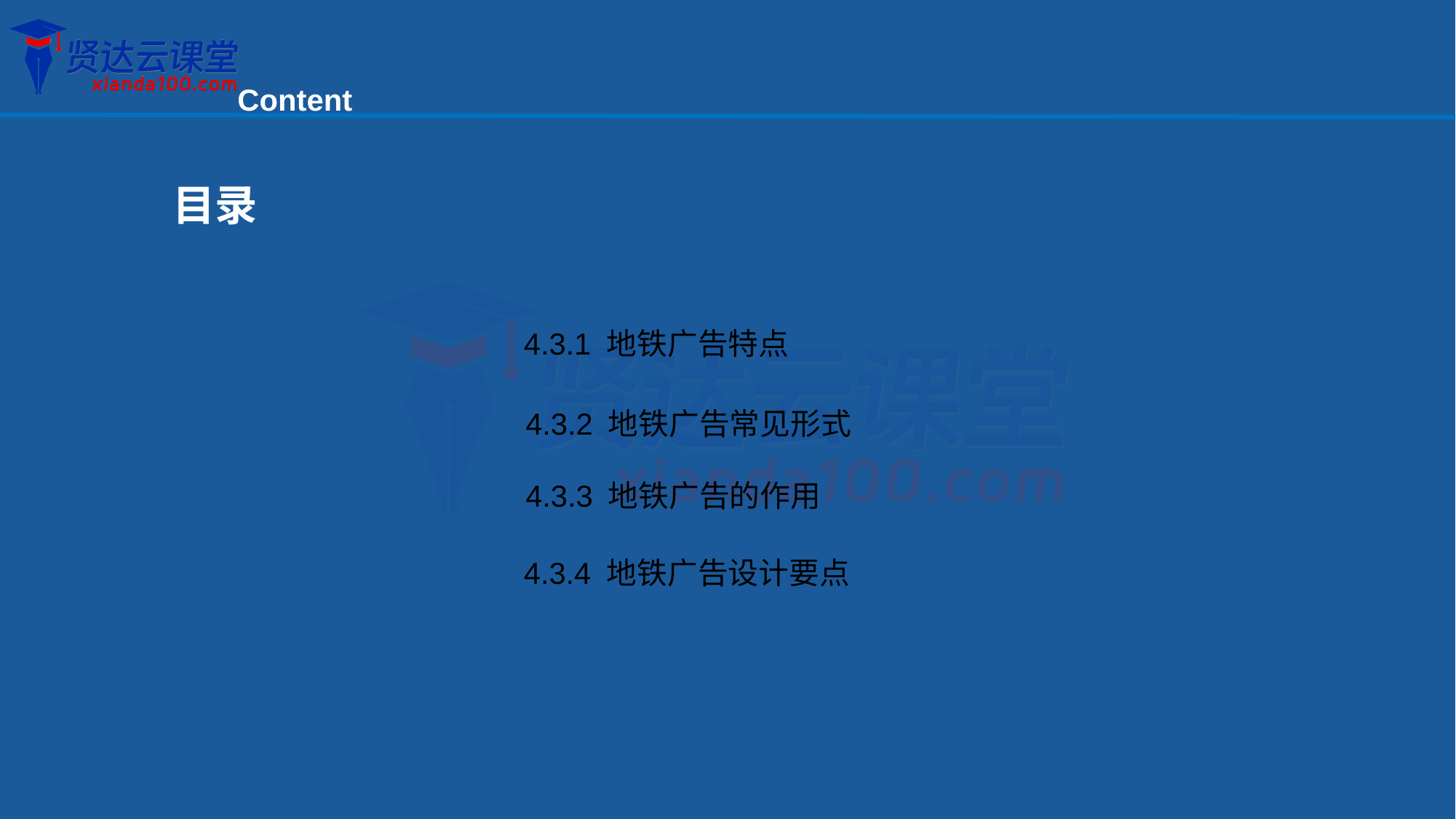

Content
目录
4.3.1 地铁广告特点
4.3.2 地铁广告常见形式
4.3.3 地铁广告的作用
4.3.4 地铁广告设计要点